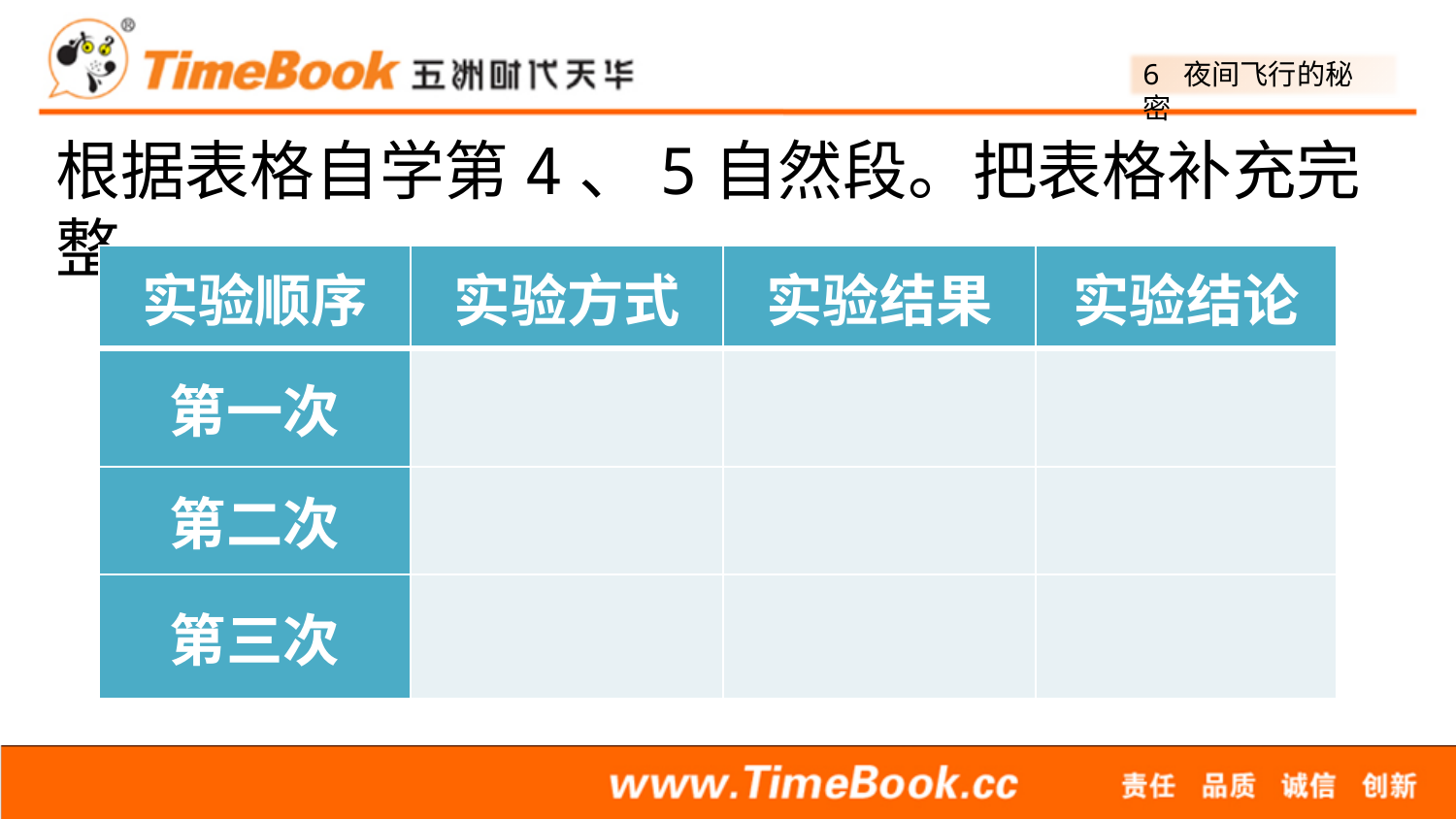

根据表格自学第4、5自然段。把表格补充完整。
| 实验顺序 | 实验方式 | 实验结果 | 实验结论 |
| --- | --- | --- | --- |
| 第一次 |  |  |  |
| 第二次 |  |  |  |
| 第三次 |  |  |  |